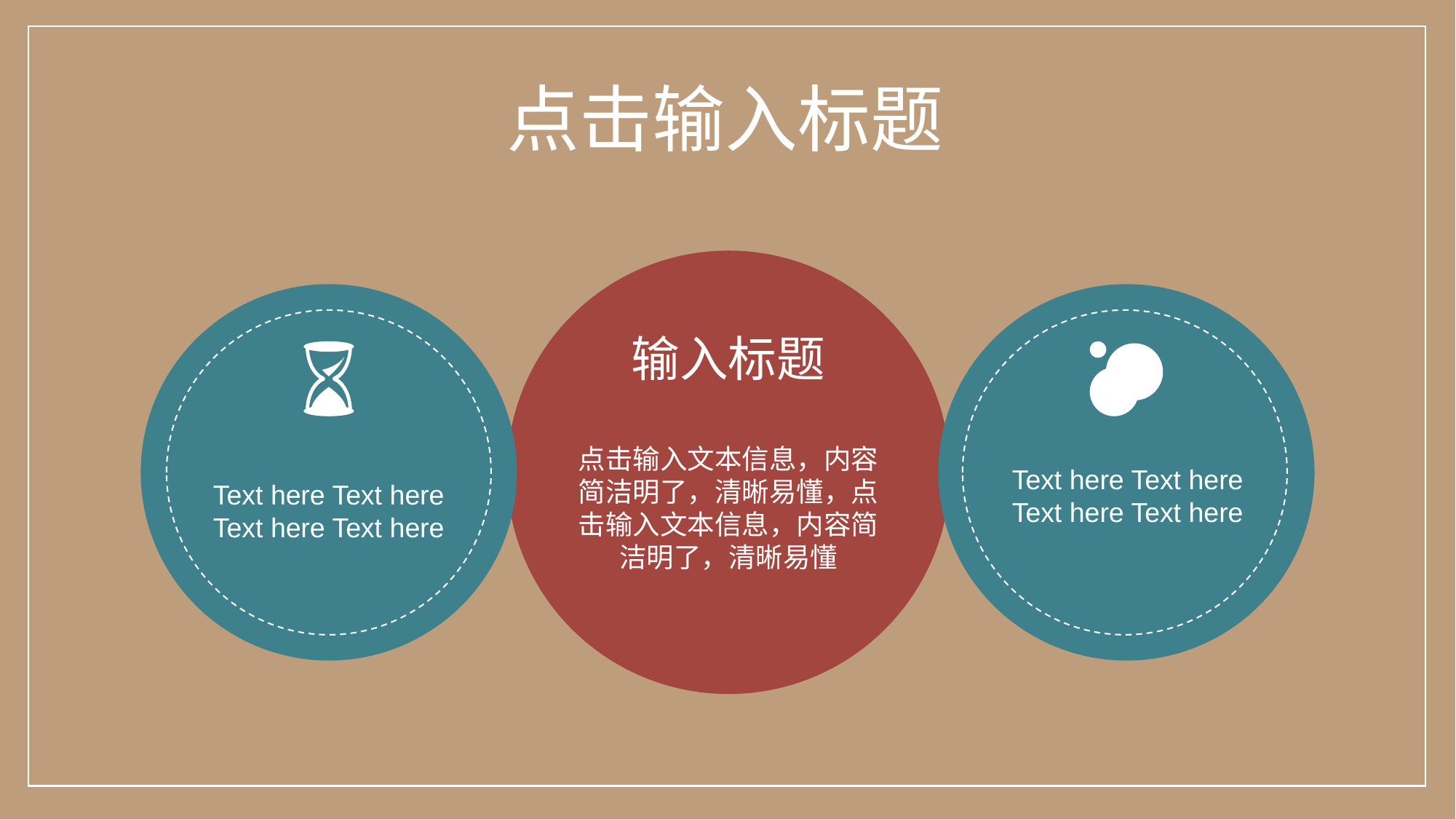

点击输入标题

输入标题

点击输入文本信息，内容简洁明了，清晰易懂，点击输入文本信息，内容简洁明了，清晰易懂

Text here Text here
Text here Text here

Text here Text here
Text here Text here